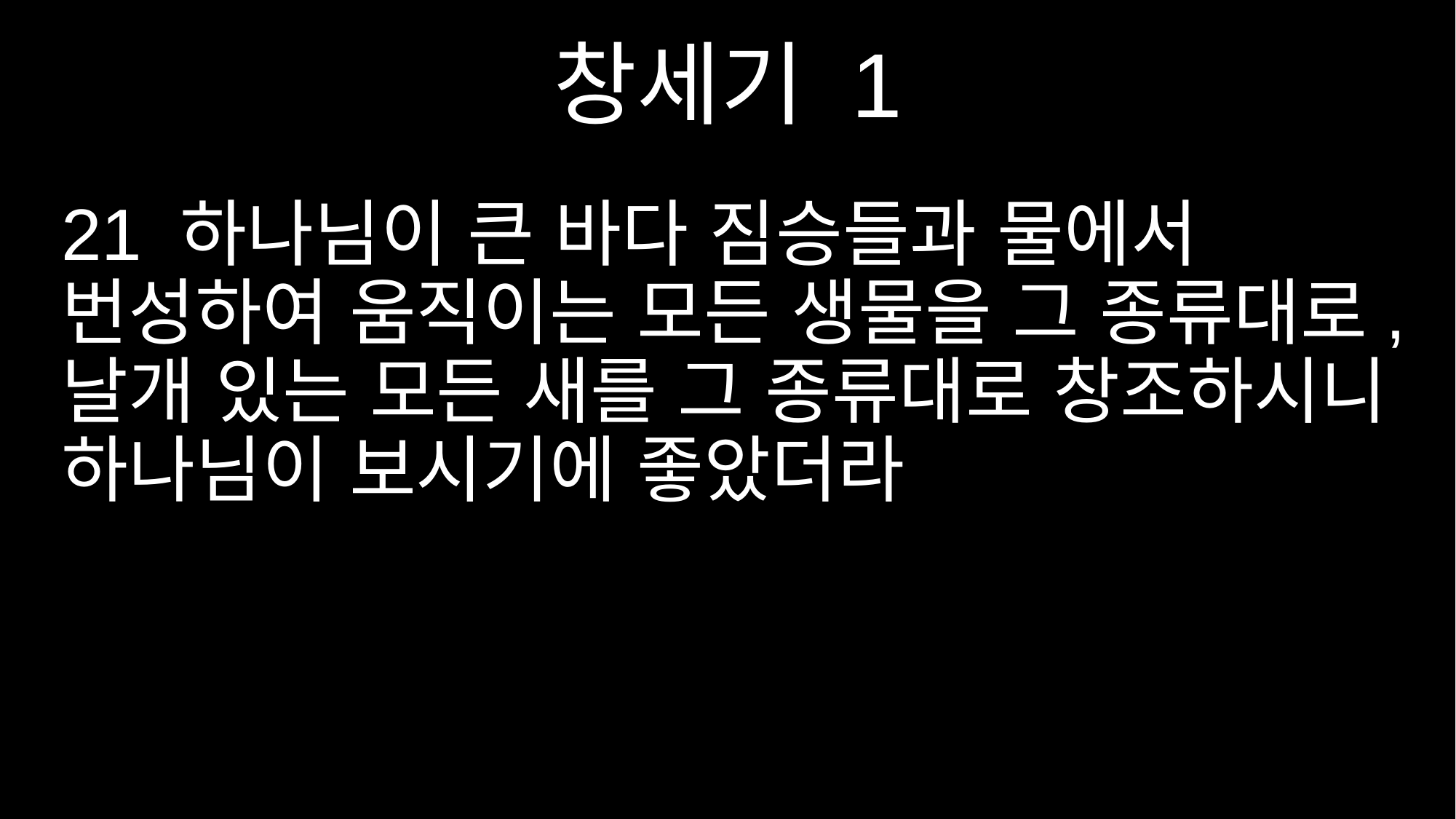

창세기 1
21 하나님이 큰 바다 짐승들과 물에서 번성하여 움직이는 모든 생물을 그 종류대로, 날개 있는 모든 새를 그 종류대로 창조하시니 하나님이 보시기에 좋았더라